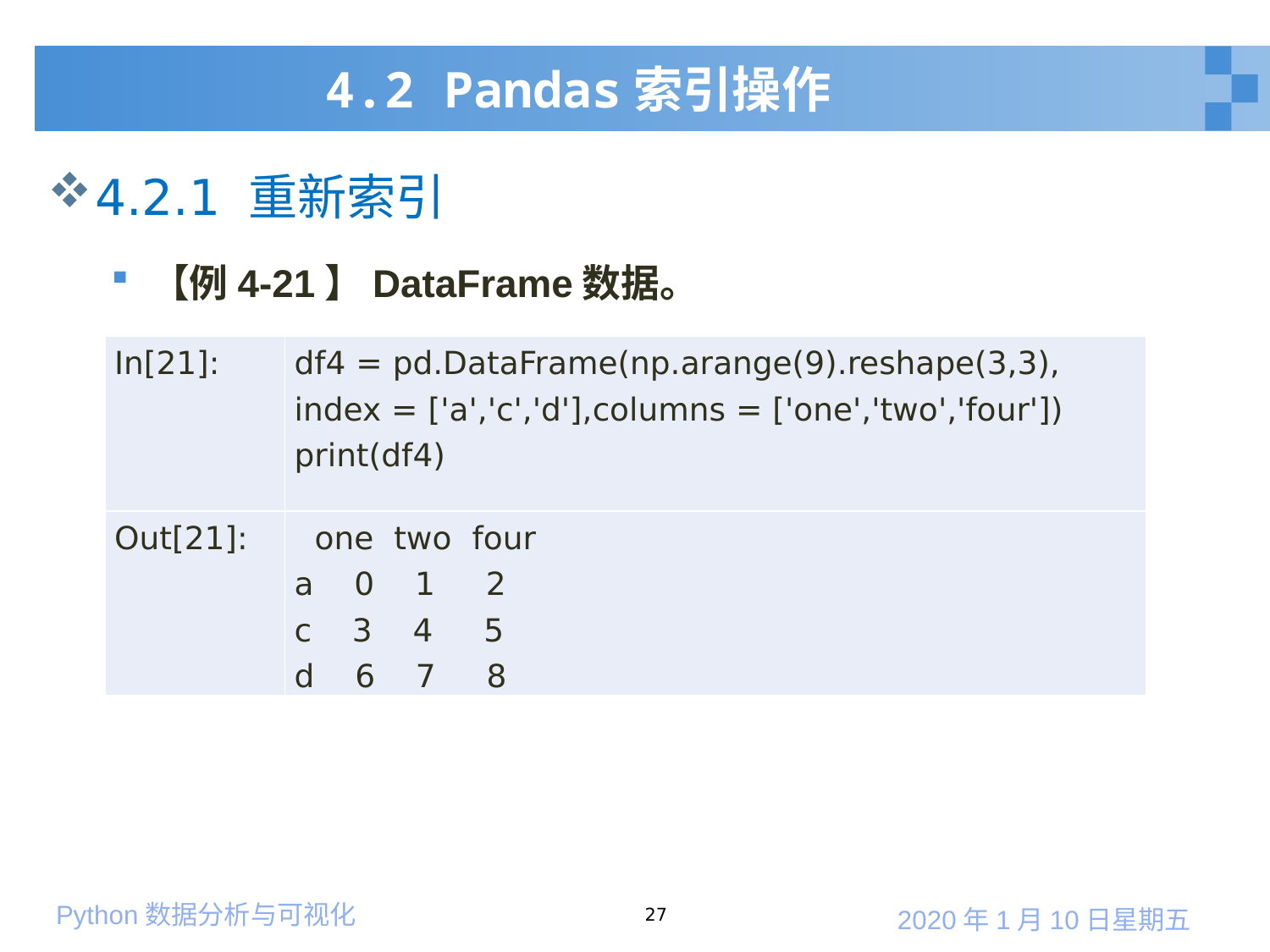

# 4.2 Pandas索引操作
4.2.1 重新索引
【例4-21】DataFrame数据。
| In[21]: | df4 = pd.DataFrame(np.arange(9).reshape(3,3), index = ['a','c','d'],columns = ['one','two','four']) print(df4) |
| --- | --- |
| Out[21]: | one two four a 0 1 2 c 3 4 5 d 6 7 8 |
27
2020年1月10日星期五